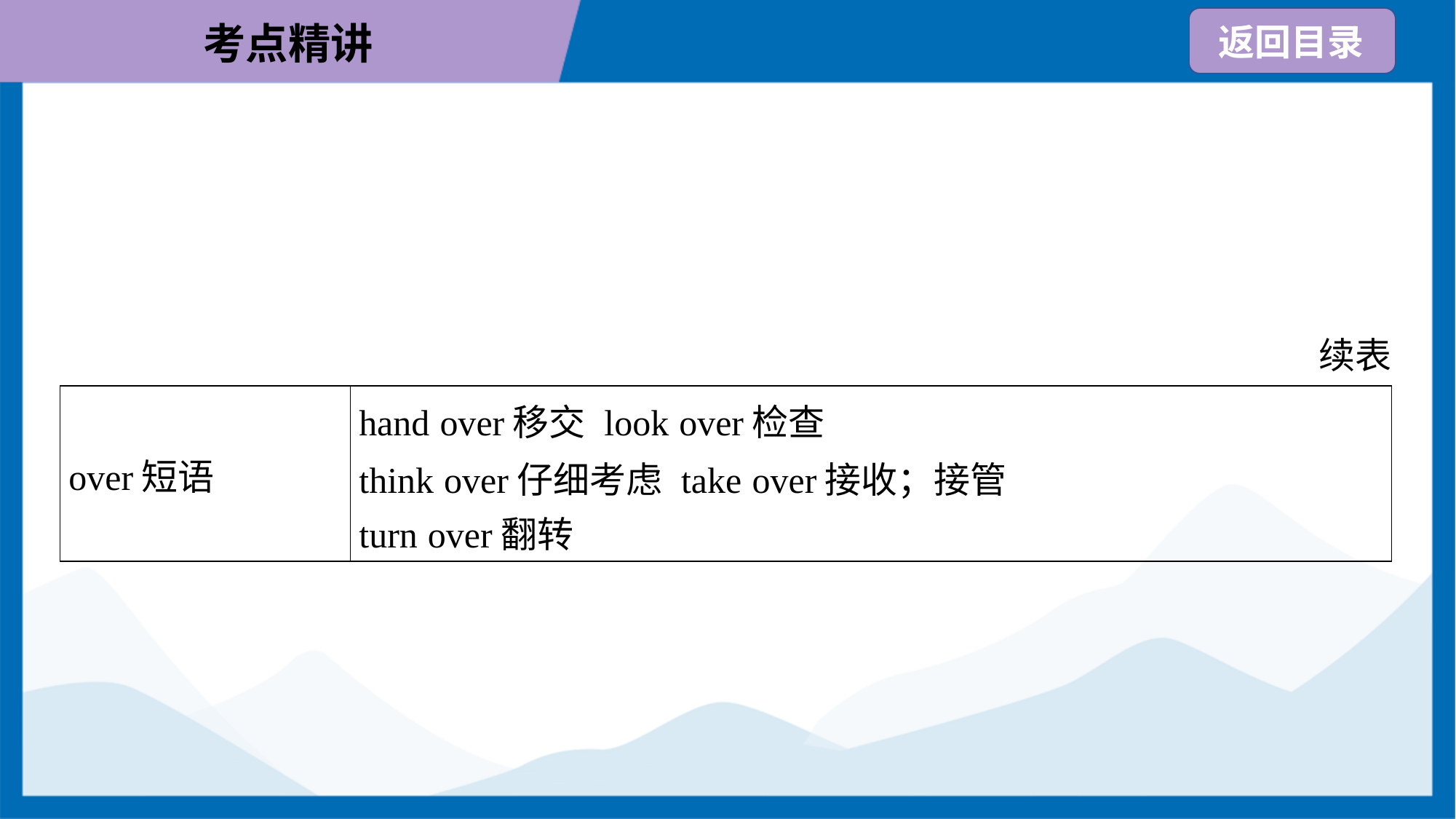

续表
| over短语 | hand over移交 look over检查 think over仔细考虑 take over接收；接管 turn over翻转 |
| --- | --- |